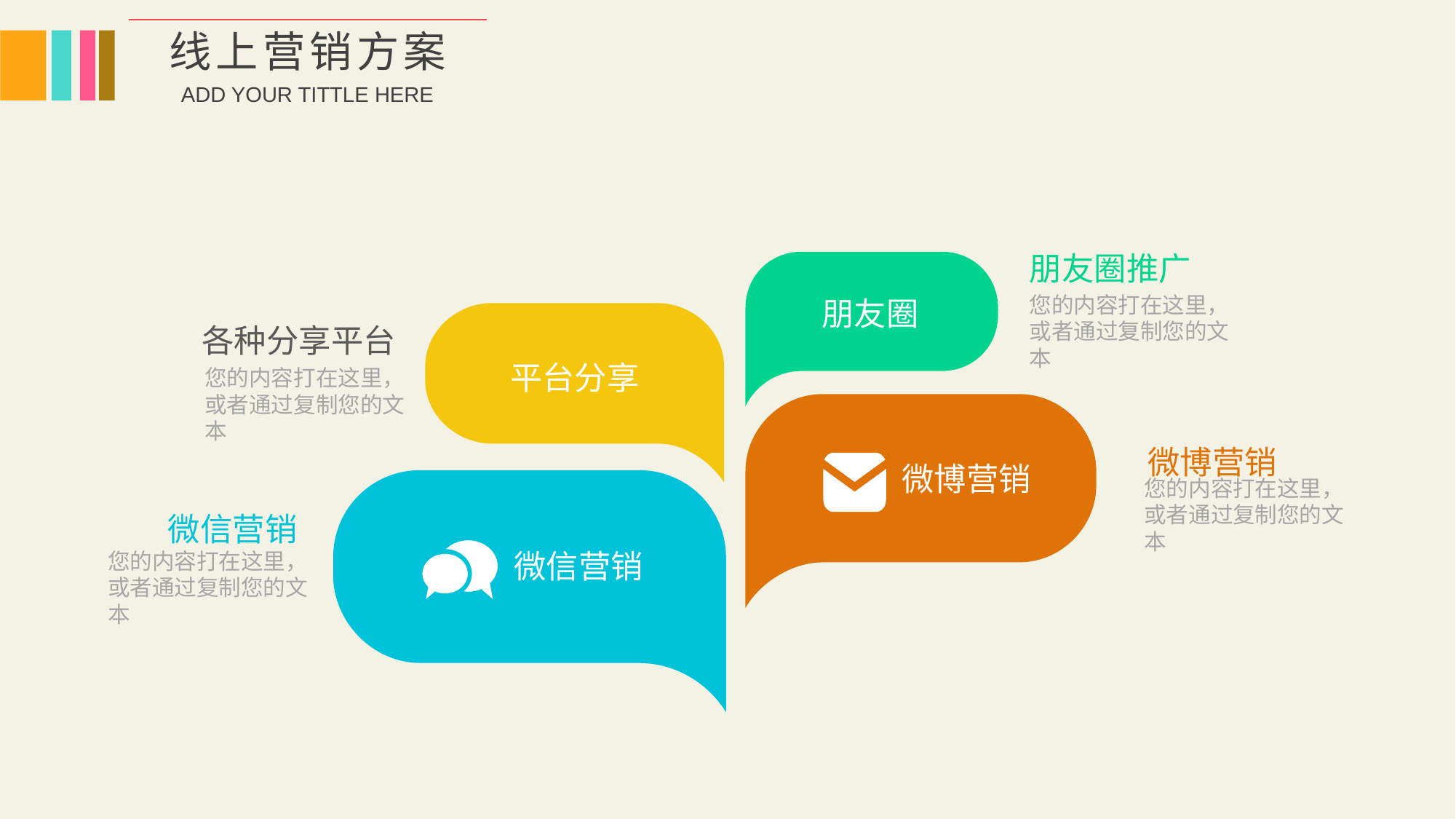

0
线上营销方案
ADD YOUR TITTLE HERE
朋友圈推广

您的内容打在这里，或者通过复制您的文本
朋友圈

各种分享平台
平台分享
您的内容打在这里，或者通过复制您的文本

微博营销

微博营销
您的内容打在这里，或者通过复制您的文本

微信营销

微信营销
您的内容打在这里，或者通过复制您的文本